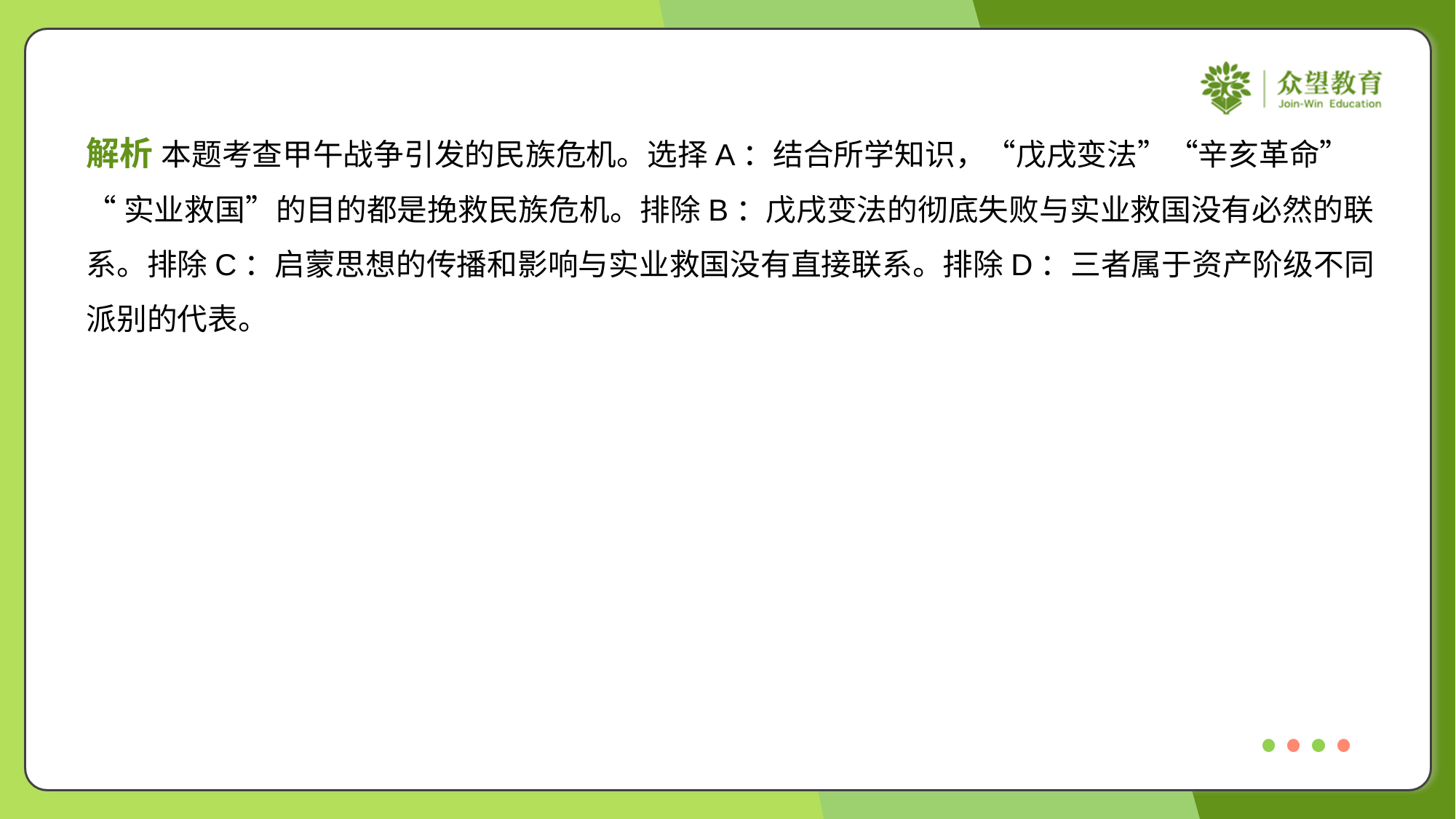

解析 本题考查甲午战争引发的民族危机。选择A：结合所学知识，“戊戌变法”“辛亥革命”
“实业救国”的目的都是挽救民族危机。排除B：戊戌变法的彻底失败与实业救国没有必然的联
系。排除C：启蒙思想的传播和影响与实业救国没有直接联系。排除D：三者属于资产阶级不同
派别的代表。